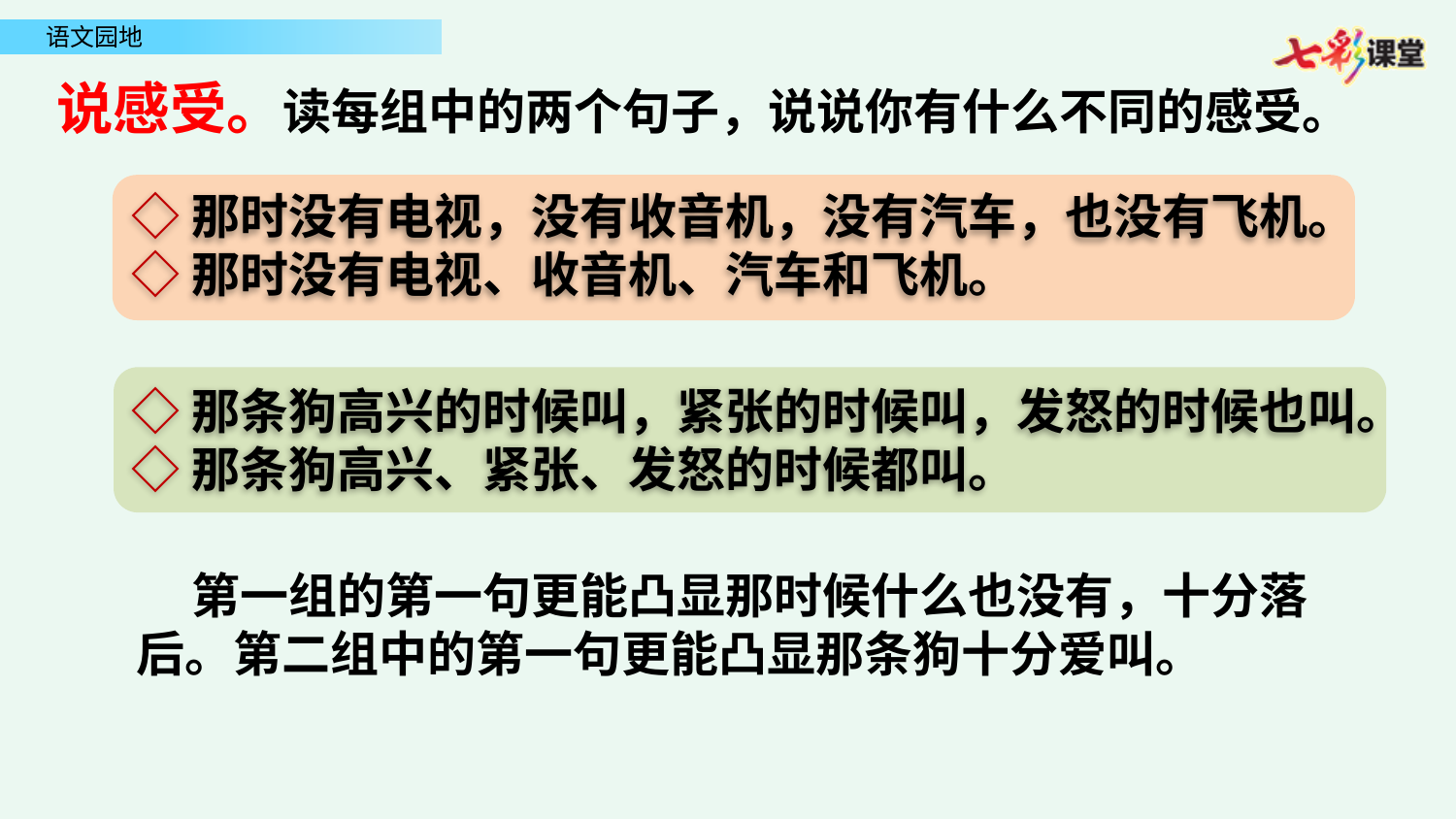

说感受。读每组中的两个句子，说说你有什么不同的感受。

◇那时没有电视，没有收音机，没有汽车，也没有飞机。
◇那时没有电视、收音机、汽车和飞机。

◇那条狗高兴的时候叫，紧张的时候叫，发怒的时候也叫。
◇那条狗高兴、紧张、发怒的时候都叫。
    第一组的第一句更能凸显那时候什么也没有，十分落后。第二组中的第一句更能凸显那条狗十分爱叫。